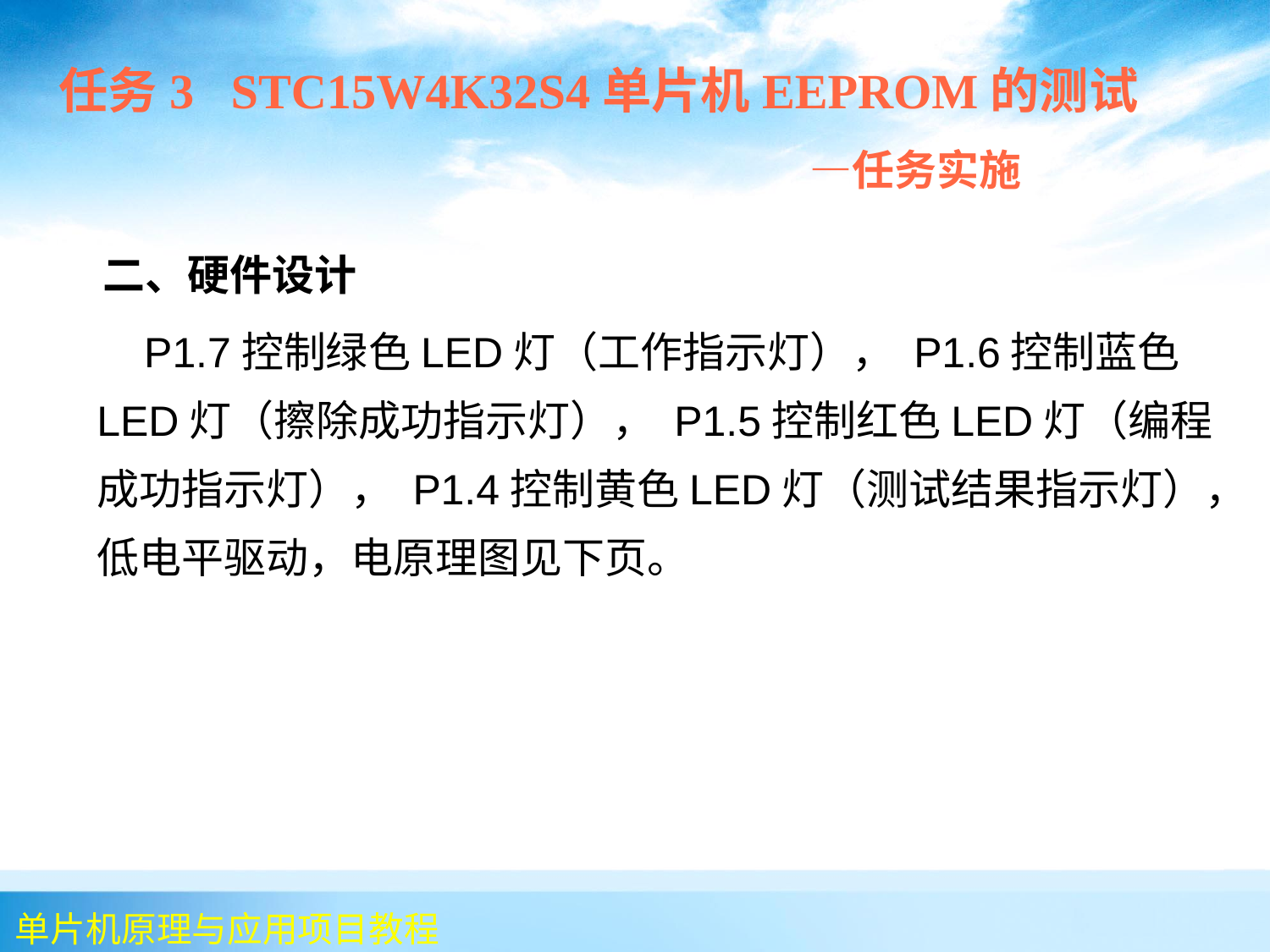

任务3   STC15W4K32S4单片机EEPROM的测试
                                                                     —任务实施
    二、硬件设计
	    P1.7控制绿色LED灯（工作指示灯）， P1.6控制蓝色LED灯（擦除成功指示灯）， P1.5控制红色LED灯（编程成功指示灯）， P1.4控制黄色LED灯（测试结果指示灯），低电平驱动，电原理图见下页。